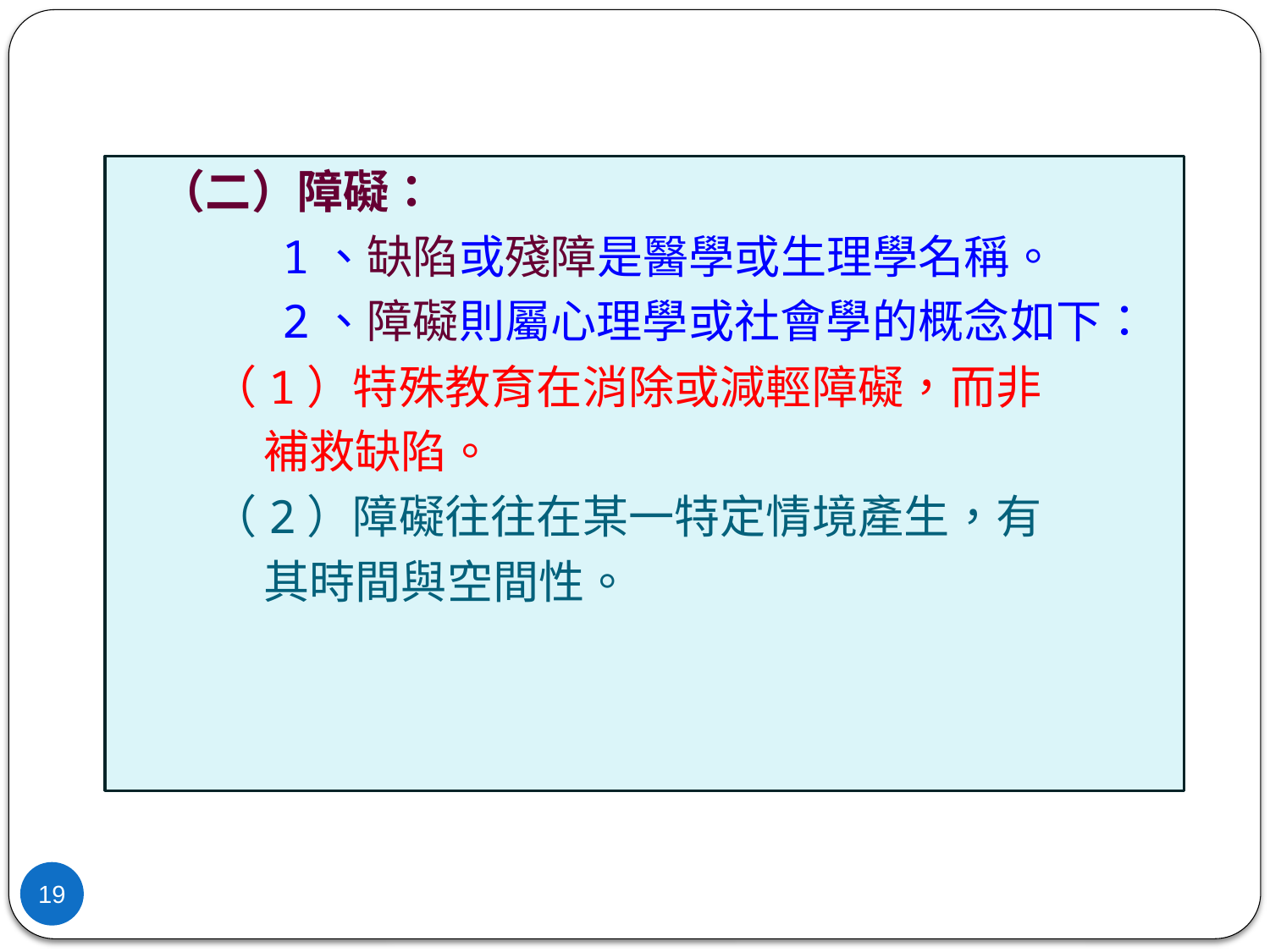

（二）障礙：
      1、缺陷或殘障是醫學或生理學名稱。
      2、障礙則屬心理學或社會學的概念如下：
        （1）特殊教育在消除或減輕障礙，而非
             補救缺陷。
        （2）障礙往往在某一特定情境產生，有
             其時間與空間性。

19